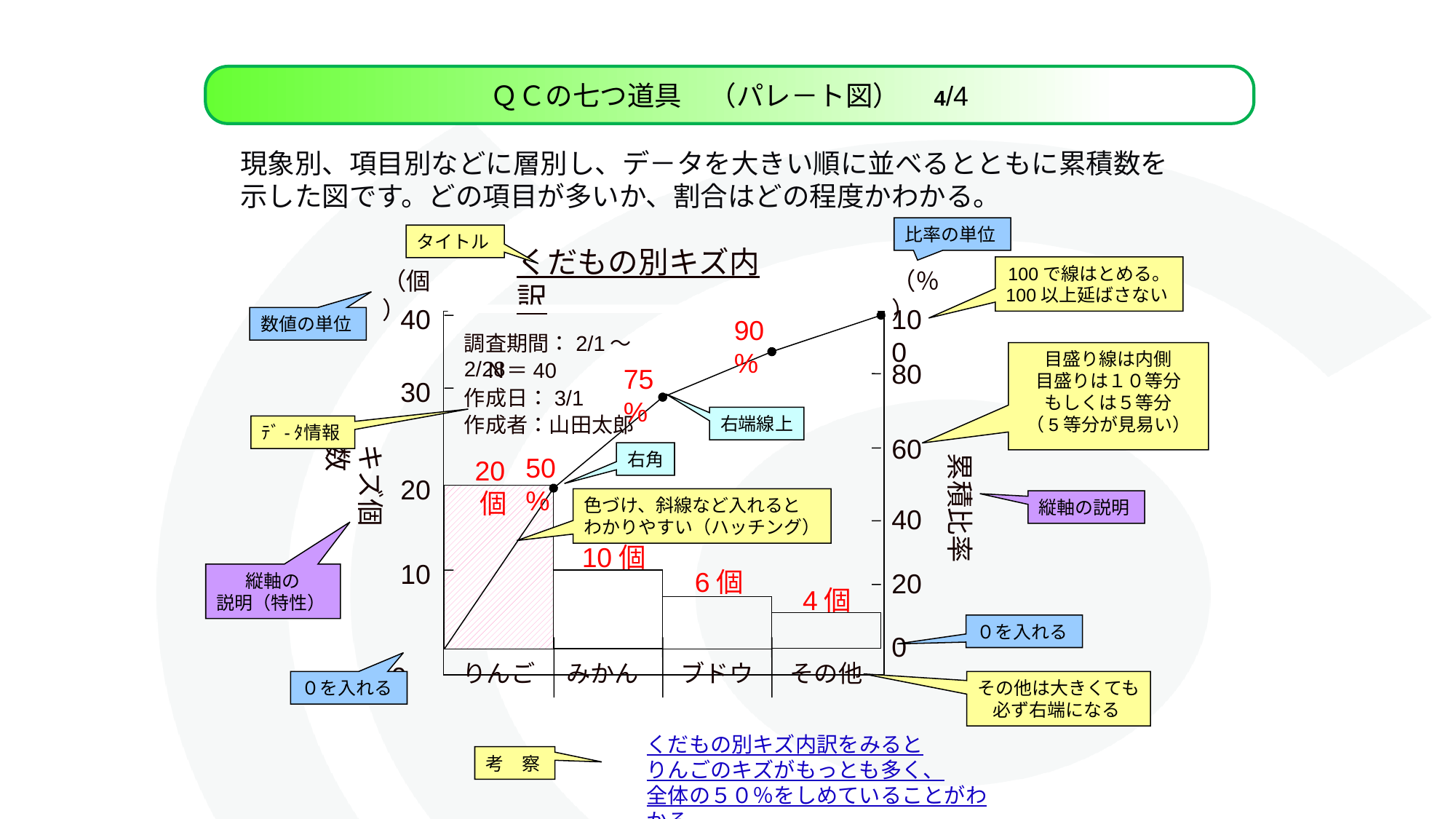

ＱＣの七つ道具　（パレ－ト図）　4/4
現象別、項目別などに層別し、デ－タを大きい順に並べるとともに累積数を示した図です。どの項目が多いか、割合はどの程度かわかる。
比率の単位
タイトル
くだもの別キズ内訳
100で線はとめる。
100以上延ばさない
（個）
（％）
40
100

数値の単位
90%

調査期間：2/1～2/28
目盛り線は内側
目盛りは１０等分
もしくは５等分
（5等分が見易い）
　Ｎ＝40

80
75%
30

作成日：3/1

作成者：山田太郎
右端線上
ﾃﾞ-ﾀ情報
60
キズ個数
累積比率
右角
50%
20個

20

色づけ、斜線など入れると
わかりやすい（ハッチング）
縦軸の説明
40

10個
10
6個
20
縦軸の
説明（特性）

4個

０を入れる
　0
0

みかん
ブドウ
その他
りんご
０を入れる
その他は大きくても
必ず右端になる
XXXX
XXXX
くだもの別キズ内訳をみると
りんごのキズがもっとも多く、
全体の５０％をしめていることがわかる
考　察